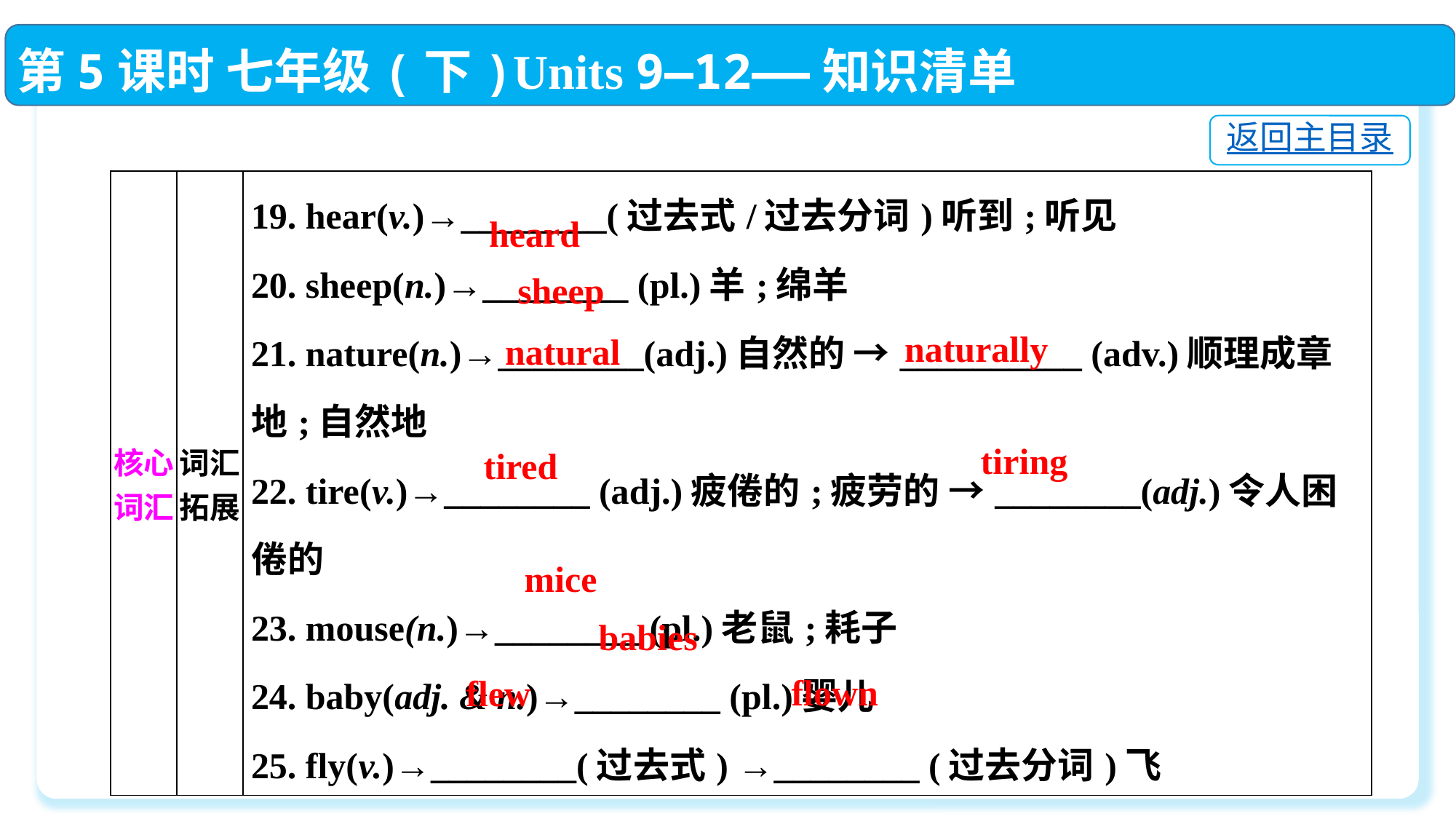

第5课时 七年级(下)Units 9—12——知识清单

返回主目录
| 核心词汇 | 词汇拓展 | 19. hear(v.)→\_\_\_\_\_\_\_\_(过去式/过去分词)听到;听见  20. sheep(n.)→\_\_\_\_\_\_\_\_ (pl.)羊;绵羊  21. nature(n.)→\_\_\_\_\_\_\_\_(adj.)自然的 →\_\_\_\_\_\_\_\_\_\_ (adv.)顺理成章地;自然地  22. tire(v.)→\_\_\_\_\_\_\_\_ (adj.)疲倦的;疲劳的 →\_\_\_\_\_\_\_\_(adj.)令人困 倦的  23. mouse(n.)→\_\_\_\_\_\_\_\_ (pl.)老鼠;耗子  24. baby(adj. & n.)→\_\_\_\_\_\_\_\_ (pl.)婴儿  25. fly(v.)→\_\_\_\_\_\_\_\_(过去式) →\_\_\_\_\_\_\_\_ (过去分词)飞 |
| --- | --- | --- |
heard

sheep
naturally
natural
tiring
tired
mice
babies
flown
flew